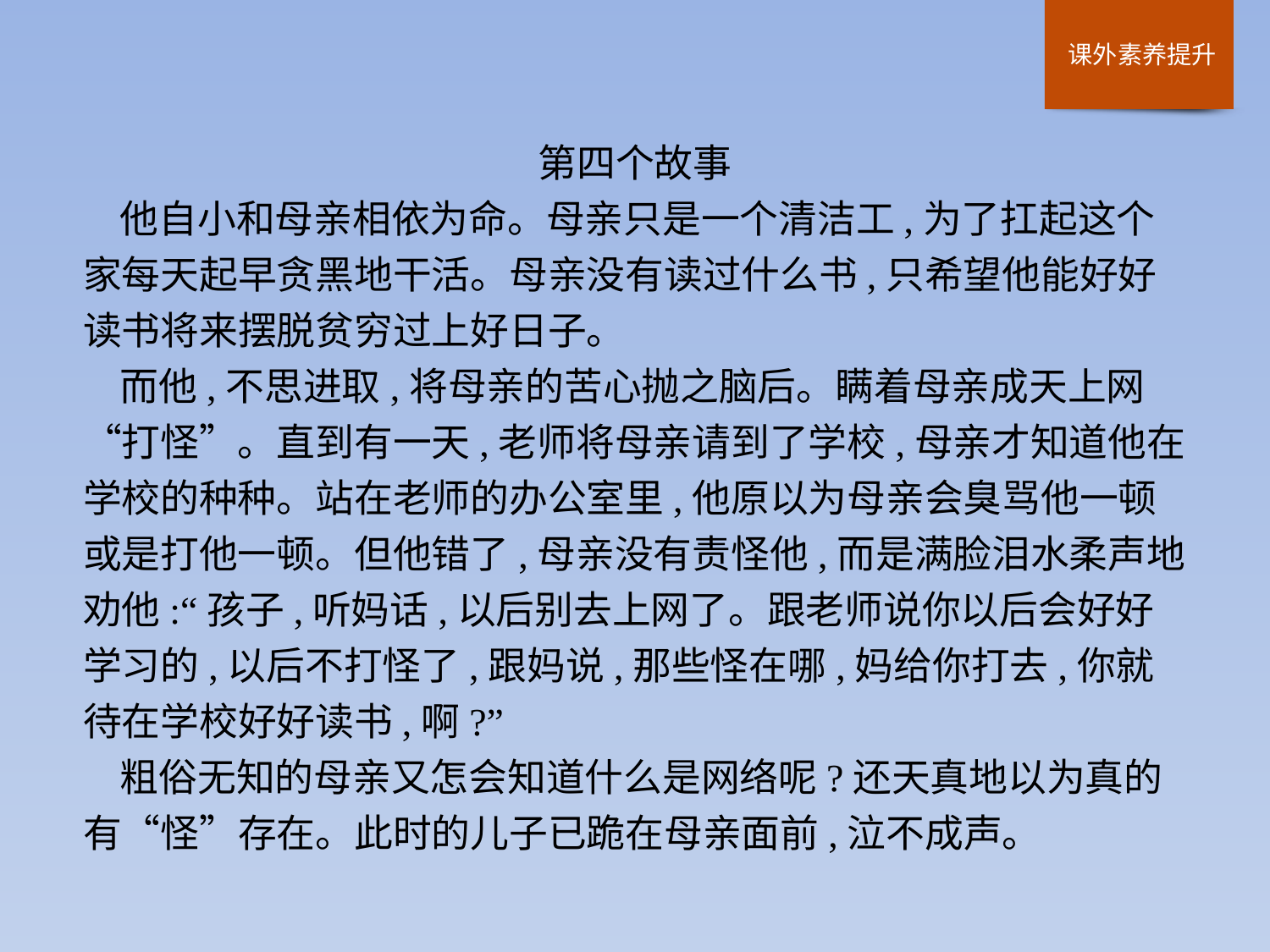

第四个故事
他自小和母亲相依为命。母亲只是一个清洁工,为了扛起这个家每天起早贪黑地干活。母亲没有读过什么书,只希望他能好好读书将来摆脱贫穷过上好日子。
而他,不思进取,将母亲的苦心抛之脑后。瞒着母亲成天上网“打怪”。直到有一天,老师将母亲请到了学校,母亲才知道他在学校的种种。站在老师的办公室里,他原以为母亲会臭骂他一顿或是打他一顿。但他错了,母亲没有责怪他,而是满脸泪水柔声地劝他:“孩子,听妈话,以后别去上网了。跟老师说你以后会好好学习的,以后不打怪了,跟妈说,那些怪在哪,妈给你打去,你就待在学校好好读书,啊?”
粗俗无知的母亲又怎会知道什么是网络呢?还天真地以为真的有“怪”存在。此时的儿子已跪在母亲面前,泣不成声。